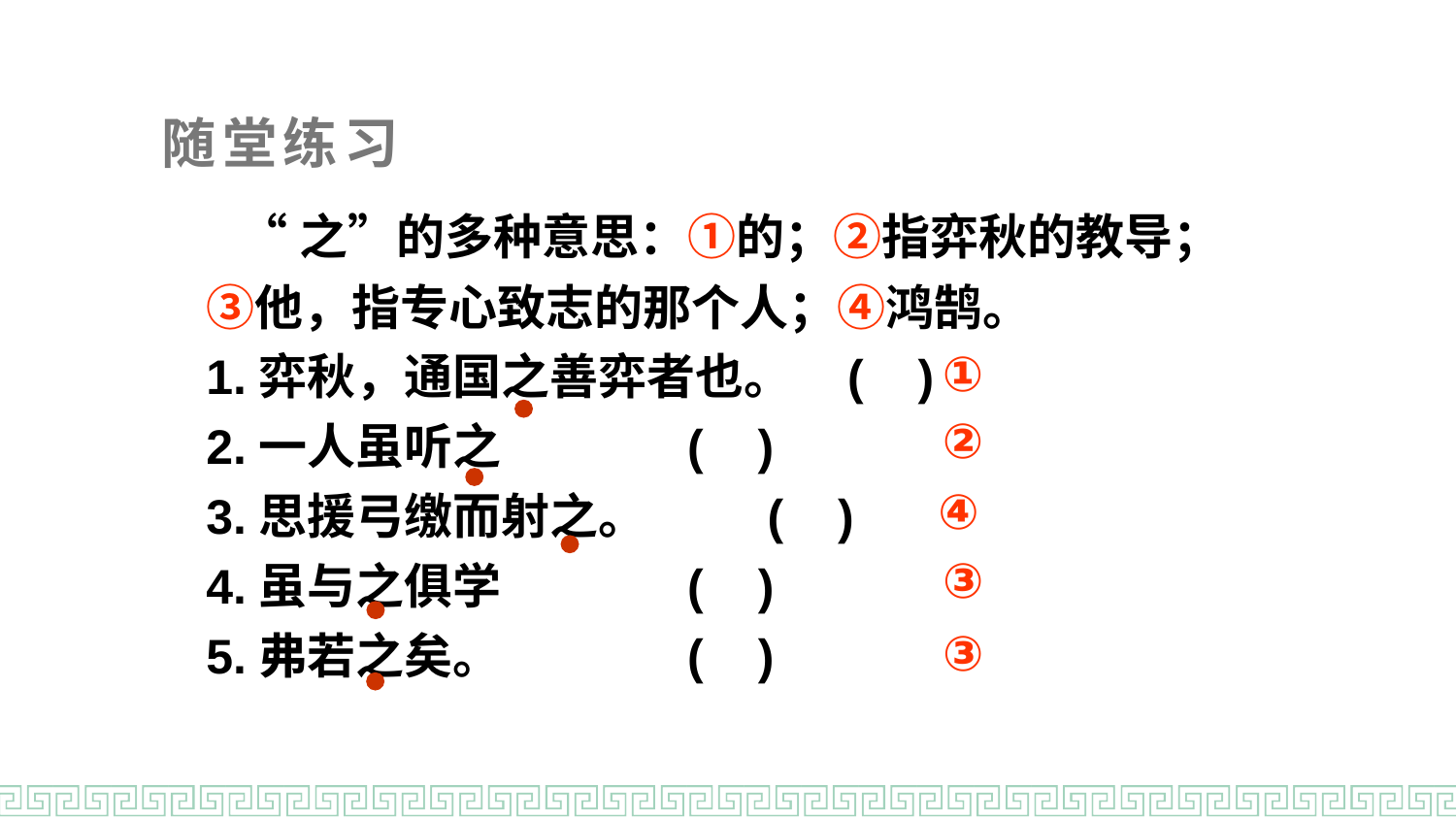

随堂练习
   “之”的多种意思：①的；②指弈秋的教导；③他，指专心致志的那个人；④鸿鹄。
1.弈秋，通国之善弈者也。    (    )
2.一人虽听之                (    )
3.思援弓缴而射之。          (    )
4.虽与之俱学                (    )
5.弗若之矣。                (    )
①

②

④

③

③